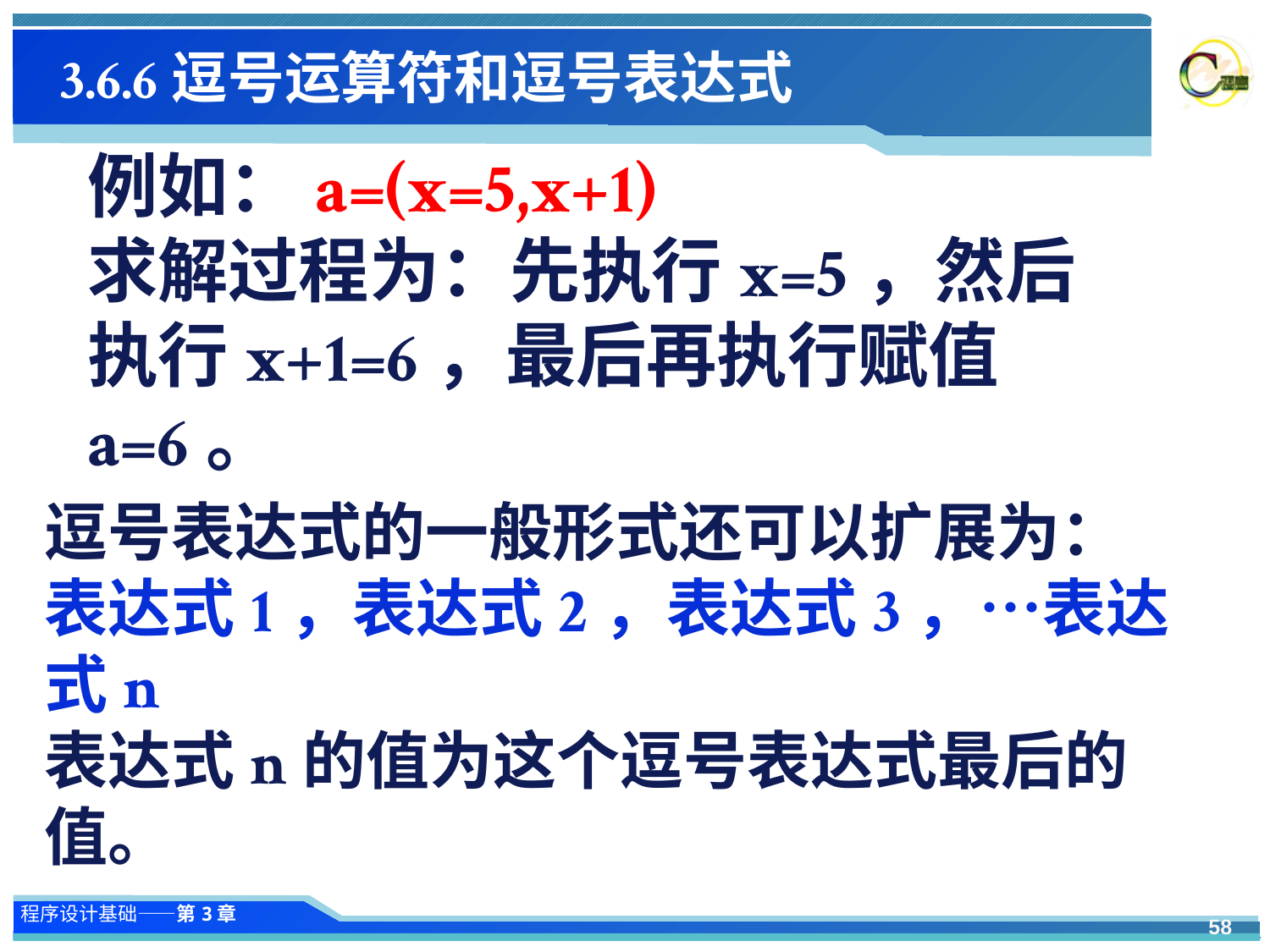

3.6.6逗号运算符和逗号表达式
例如：a=(x=5,x+1)
求解过程为：先执行x=5，然后执行x+1=6，最后再执行赋值a=6。
逗号表达式的一般形式还可以扩展为：
表达式1，表达式2，表达式3，…表达式n
表达式n的值为这个逗号表达式最后的值。
58